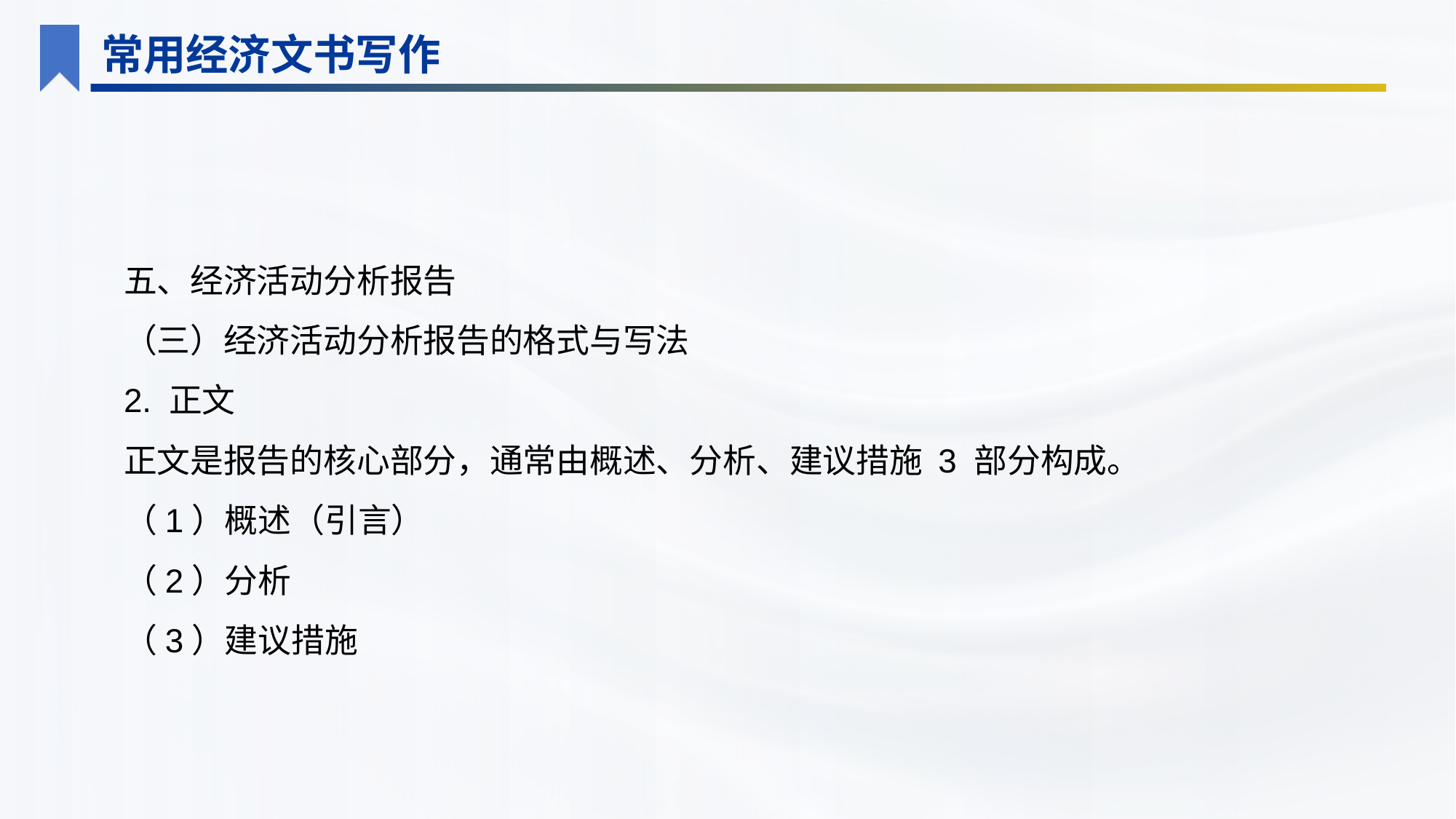

常用经济文书写作
五、经济活动分析报告
（三）经济活动分析报告的格式与写法
2. 正文
正文是报告的核心部分，通常由概述、分析、建议措施 3 部分构成。
（1）概述（引言）
（2）分析
（3）建议措施